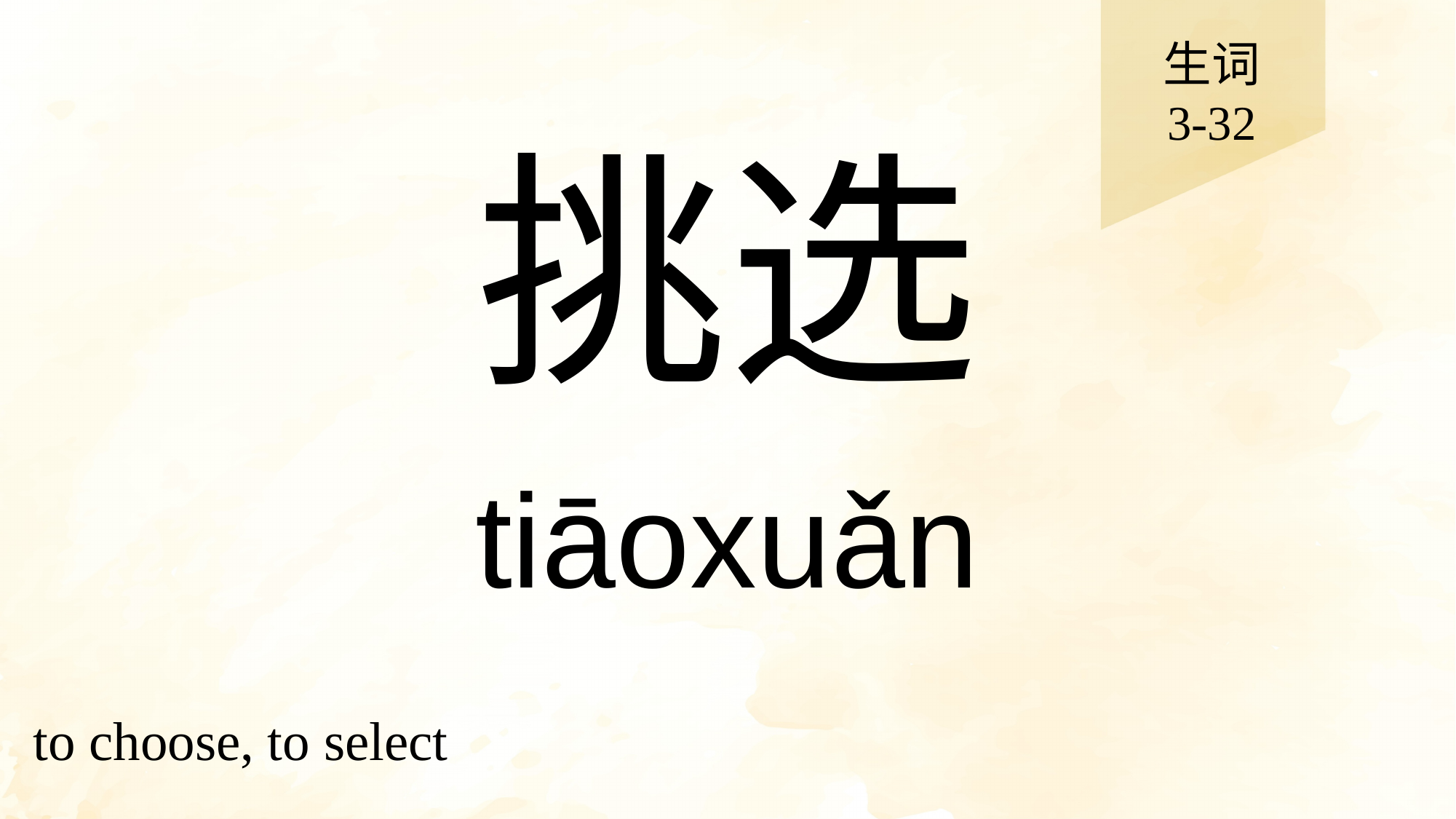

生词
3-32
# 挑选
tiāoxuǎn
to choose, to select